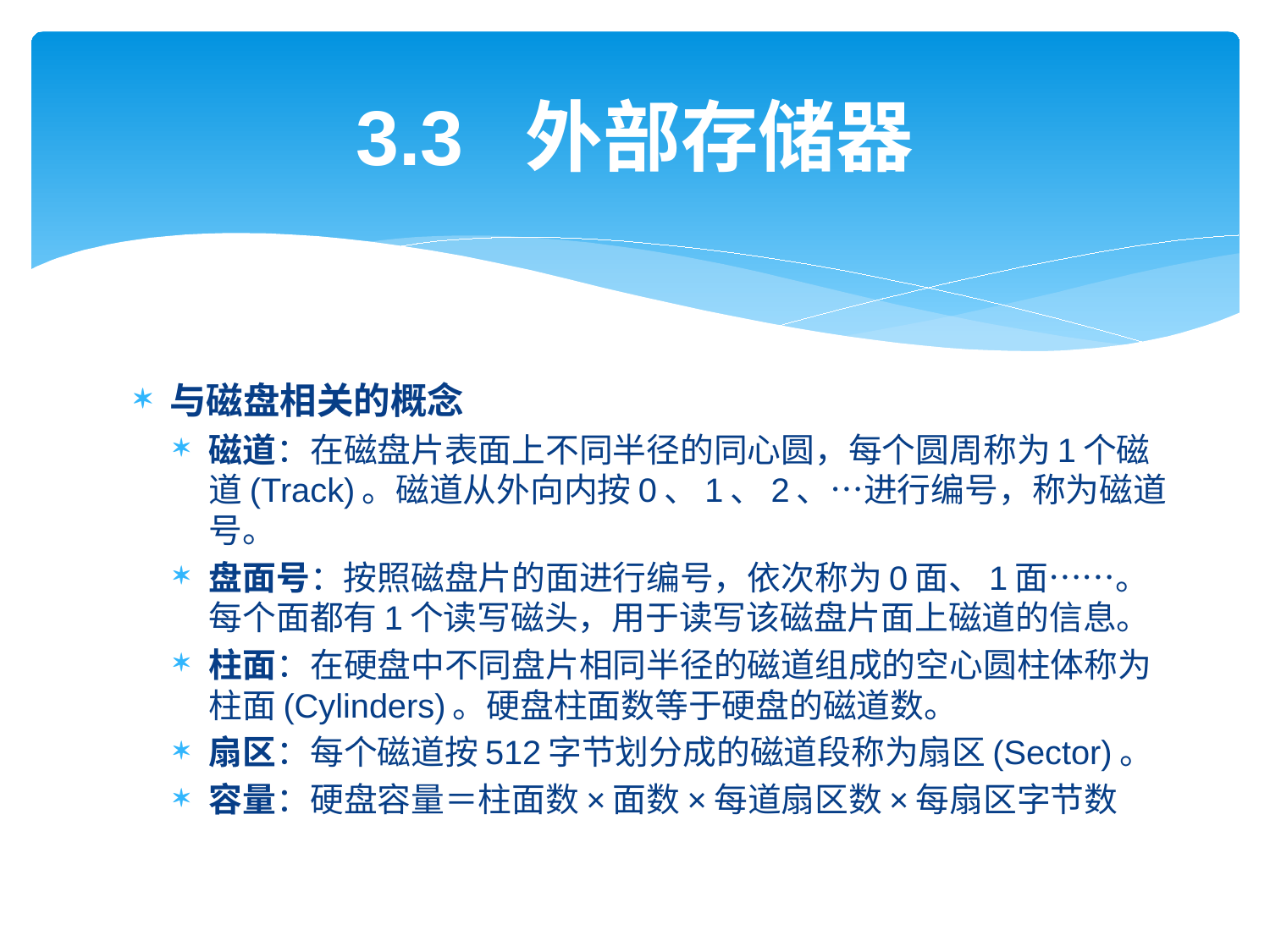

# 3.3  外部存储器
与磁盘相关的概念
磁道：在磁盘片表面上不同半径的同心圆，每个圆周称为1个磁道(Track)。磁道从外向内按0、1、2、…进行编号，称为磁道号。
盘面号：按照磁盘片的面进行编号，依次称为0面、1面……。每个面都有1个读写磁头，用于读写该磁盘片面上磁道的信息。
柱面：在硬盘中不同盘片相同半径的磁道组成的空心圆柱体称为柱面(Cylinders)。硬盘柱面数等于硬盘的磁道数。
扇区：每个磁道按512字节划分成的磁道段称为扇区(Sector)。
容量：硬盘容量＝柱面数×面数×每道扇区数×每扇区字节数